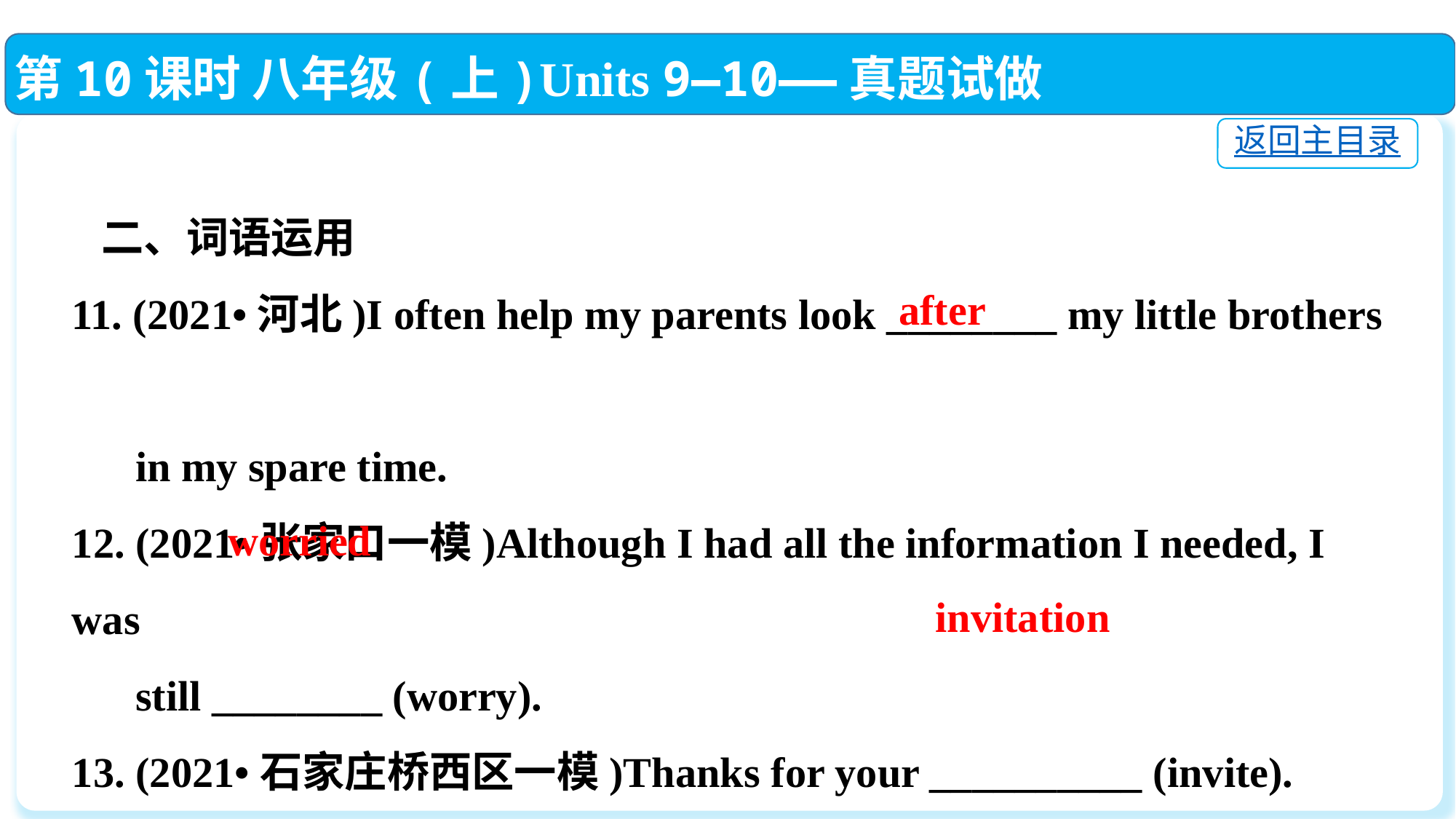

第10课时 八年级(上)Units 9—10——真题试做

返回主目录
  二、词语运用
11. (2021•河北)I often help my parents look ________ my little brothers
      in my spare time.
12. (2021•张家口一模)Although I had all the information I needed, I was
      still ________ (worry).
13. (2021•石家庄桥西区一模)Thanks for your __________ (invite).
after
worried
invitation